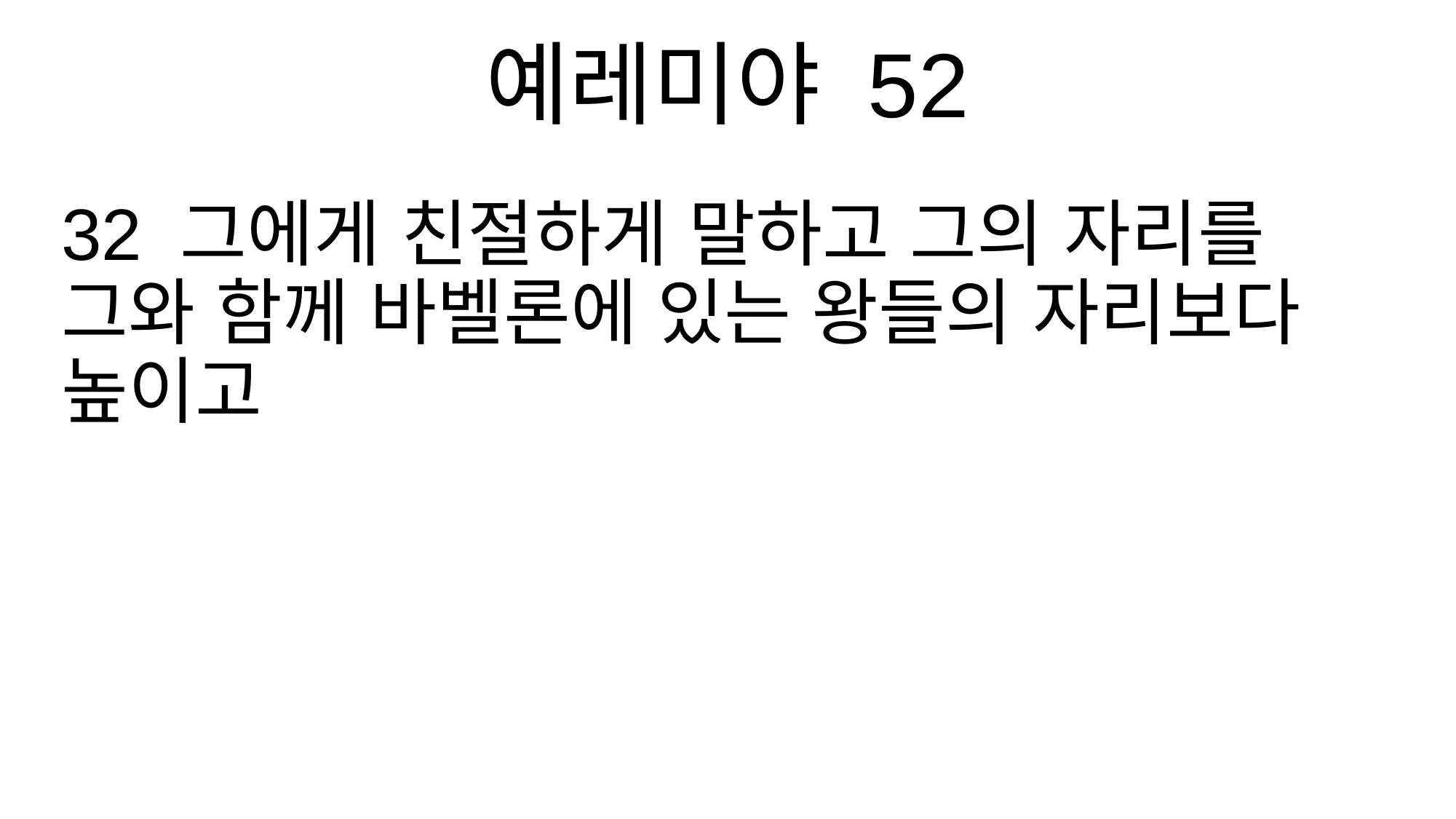

예레미야 52
32 그에게 친절하게 말하고 그의 자리를 그와 함께 바벨론에 있는 왕들의 자리보다 높이고